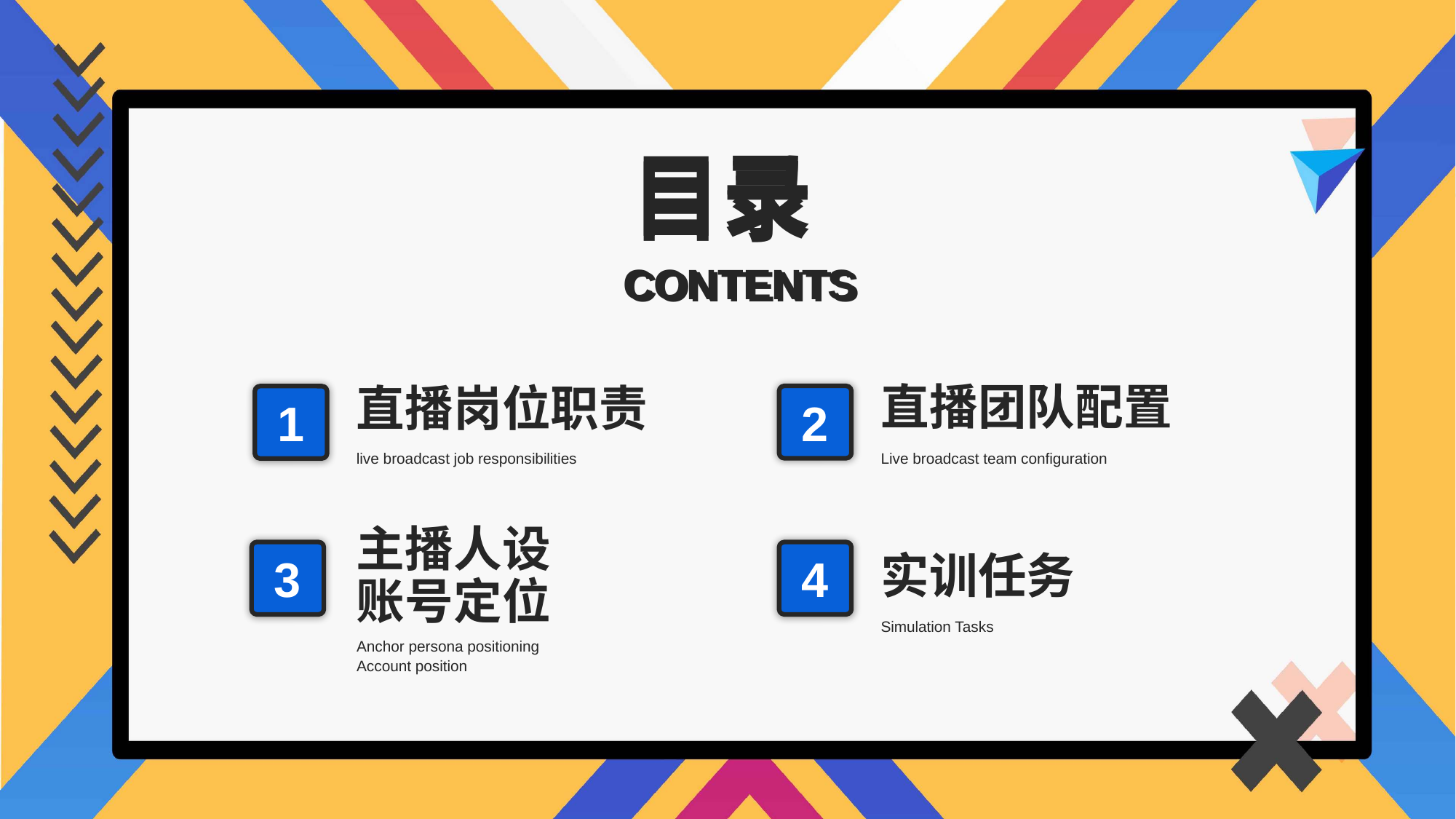

目录
目录
CONTENTS
CONTENTS
直播团队配置
直播岗位职责
2
1
live broadcast job responsibilities
Live broadcast team configuration
主播人设
账号定位
3
4
实训任务
Simulation Tasks
Anchor persona positioning
Account position